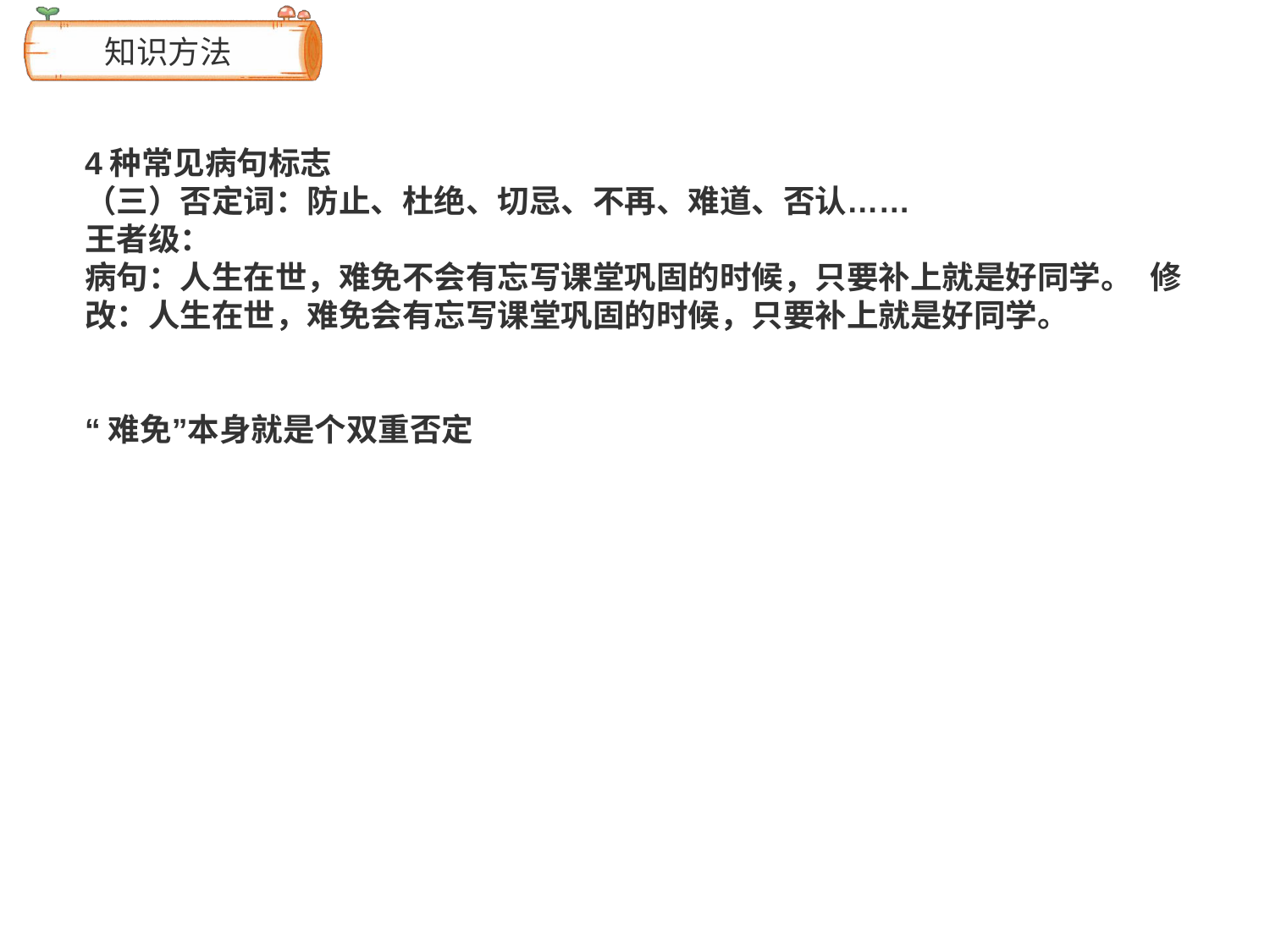

# 知识方法
4种常见病句标志
（三）否定词：防止、杜绝、切忌、不再、难道、否认……
王者级：
病句：人生在世，难免不会有忘写课堂巩固的时候，只要补上就是好同学。  修改：人生在世，难免会有忘写课堂巩固的时候，只要补上就是好同学。

“难免”本身就是个双重否定